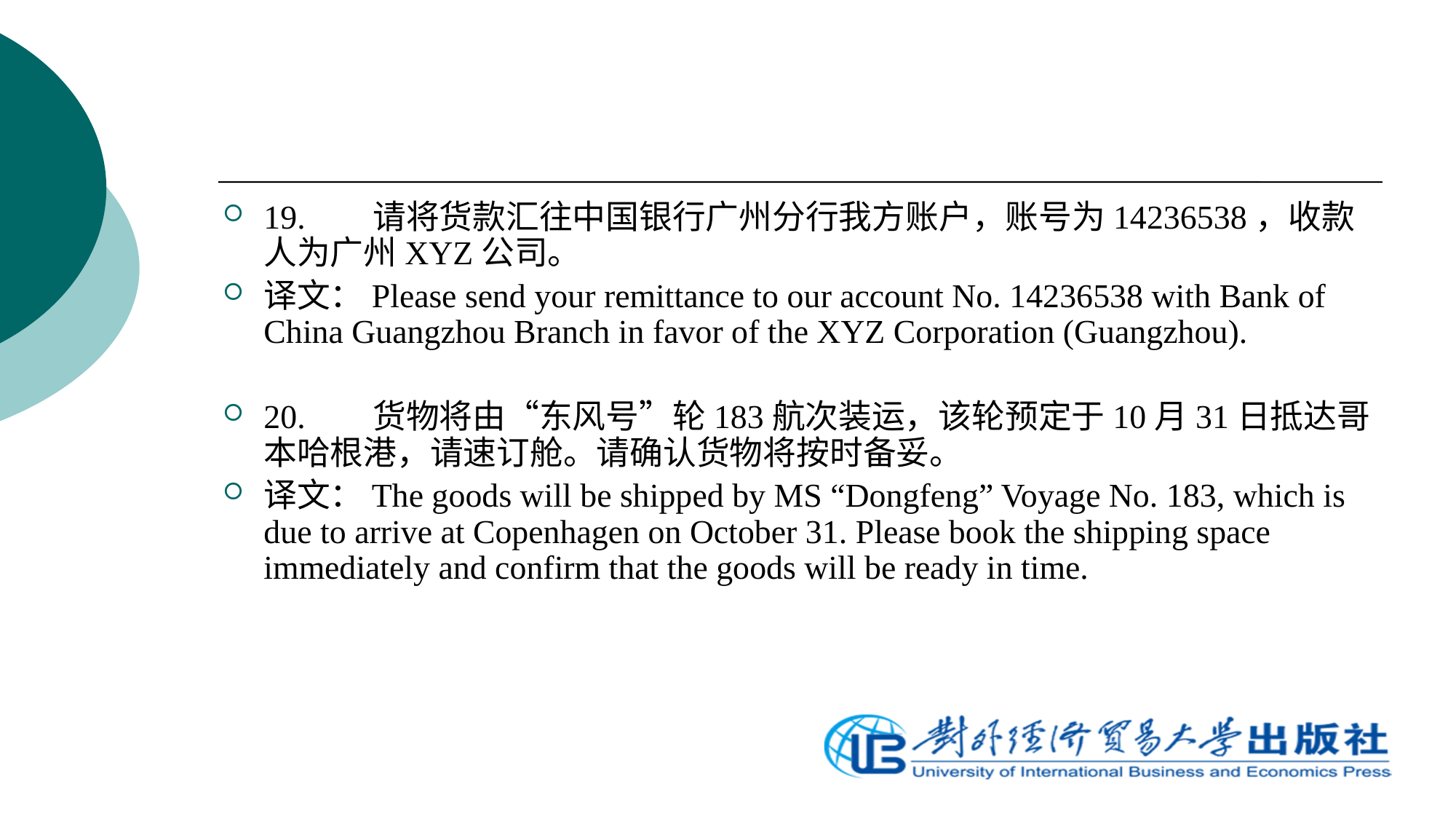

19.	请将货款汇往中国银行广州分行我方账户，账号为14236538，收款人为广州XYZ公司。
译文：Please send your remittance to our account No. 14236538 with Bank of China Guangzhou Branch in favor of the XYZ Corporation (Guangzhou).

20.	货物将由“东风号”轮183航次装运，该轮预定于10月31日抵达哥本哈根港，请速订舱。请确认货物将按时备妥。
译文：The goods will be shipped by MS “Dongfeng” Voyage No. 183, which is due to arrive at Copenhagen on October 31. Please book the shipping space immediately and confirm that the goods will be ready in time.